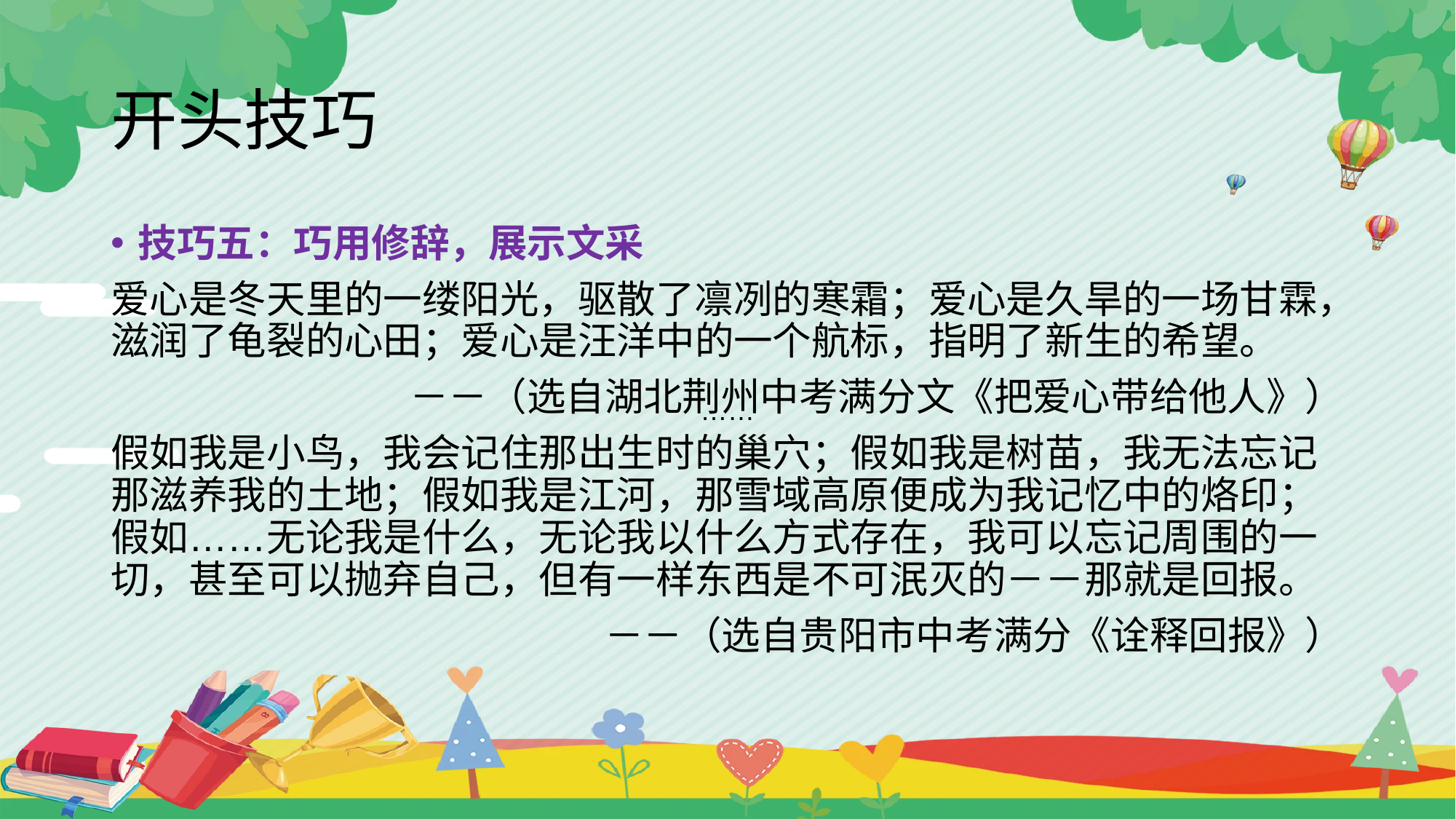

# 开头技巧
技巧五：巧用修辞，展示文采
爱心是冬天里的一缕阳光，驱散了凛冽的寒霜；爱心是久旱的一场甘霖，滋润了龟裂的心田；爱心是汪洋中的一个航标，指明了新生的希望。
－－（选自湖北荆州中考满分文《把爱心带给他人》）
假如我是小鸟，我会记住那出生时的巢穴；假如我是树苗，我无法忘记那滋养我的土地；假如我是江河，那雪域高原便成为我记忆中的烙印；假如……无论我是什么，无论我以什么方式存在，我可以忘记周围的一切，甚至可以抛弃自己，但有一样东西是不可泯灭的－－那就是回报。
－－（选自贵阳市中考满分《诠释回报》）
……